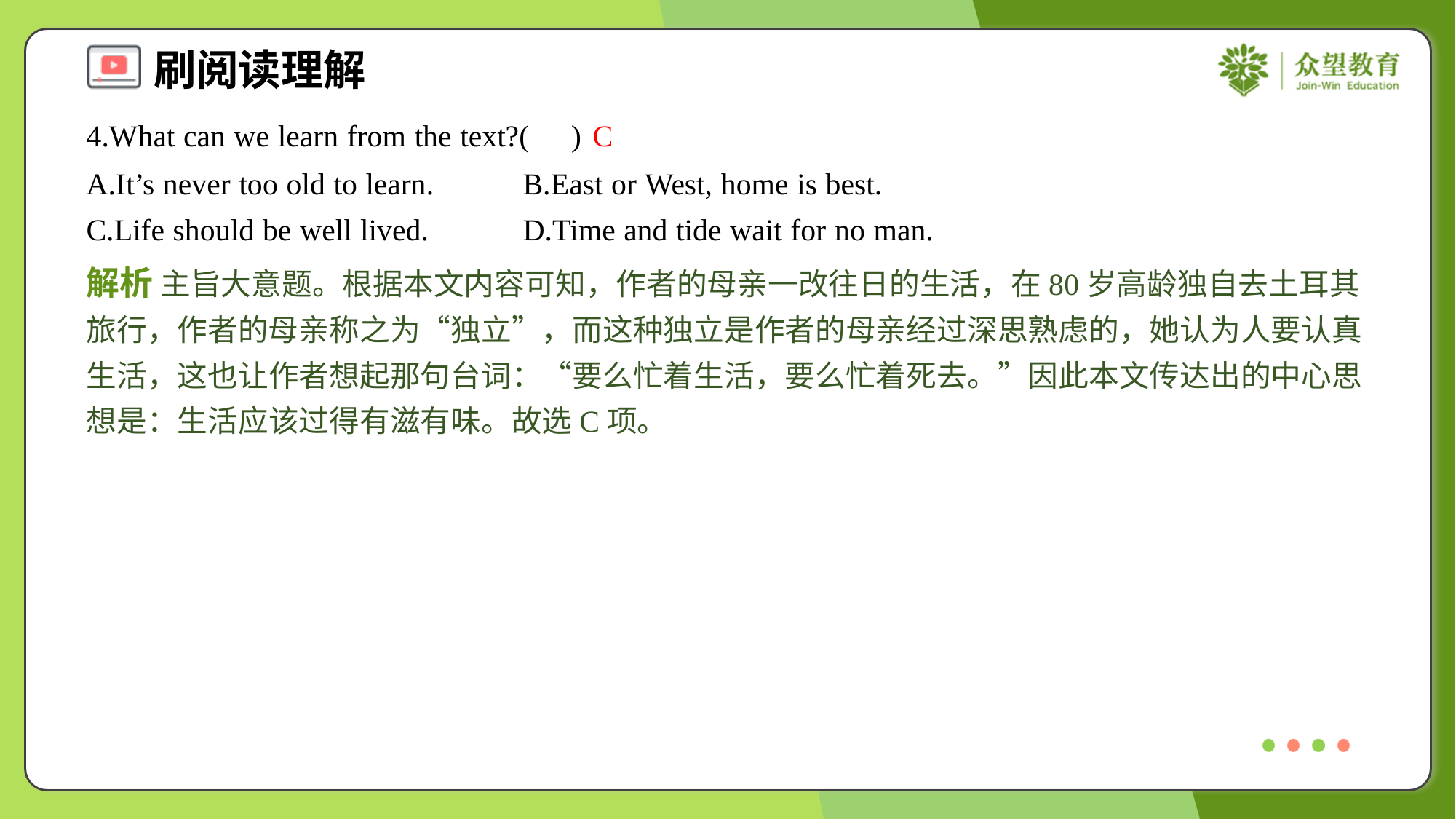

4.What can we learn from the text?(     )
C
A.It’s never too old to learn.	B.East or West, home is best.
C.Life should be well lived.	D.Time and tide wait for no man.
解析 主旨大意题。根据本文内容可知，作者的母亲一改往日的生活，在80岁高龄独自去土耳其旅行，作者的母亲称之为“独立”，而这种独立是作者的母亲经过深思熟虑的，她认为人要认真生活，这也让作者想起那句台词：“要么忙着生活，要么忙着死去。”因此本文传达出的中心思想是：生活应该过得有滋有味。故选C项。